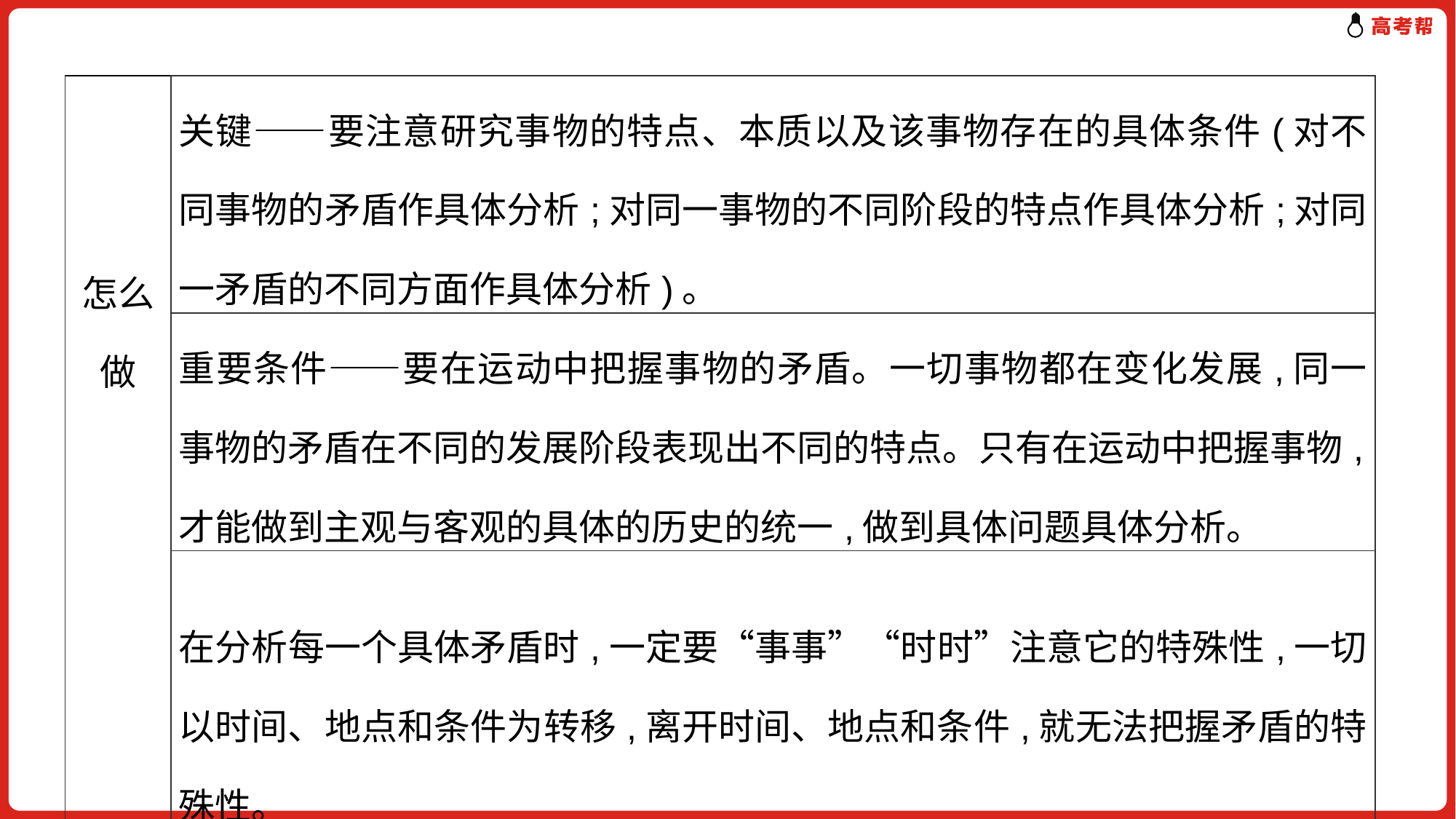

| 怎么做 | 关键——要注意研究事物的特点、本质以及该事物存在的具体条件(对不同事物的矛盾作具体分析;对同一事物的不同阶段的特点作具体分析;对同一矛盾的不同方面作具体分析)。 |
| --- | --- |
|  | 重要条件——要在运动中把握事物的矛盾。一切事物都在变化发展,同一事物的矛盾在不同的发展阶段表现出不同的特点。只有在运动中把握事物,才能做到主观与客观的具体的历史的统一,做到具体问题具体分析。 |
|  | 在分析每一个具体矛盾时,一定要“事事”“时时”注意它的特殊性,一切以时间、地点和条件为转移,离开时间、地点和条件,就无法把握矛盾的特殊性。 |